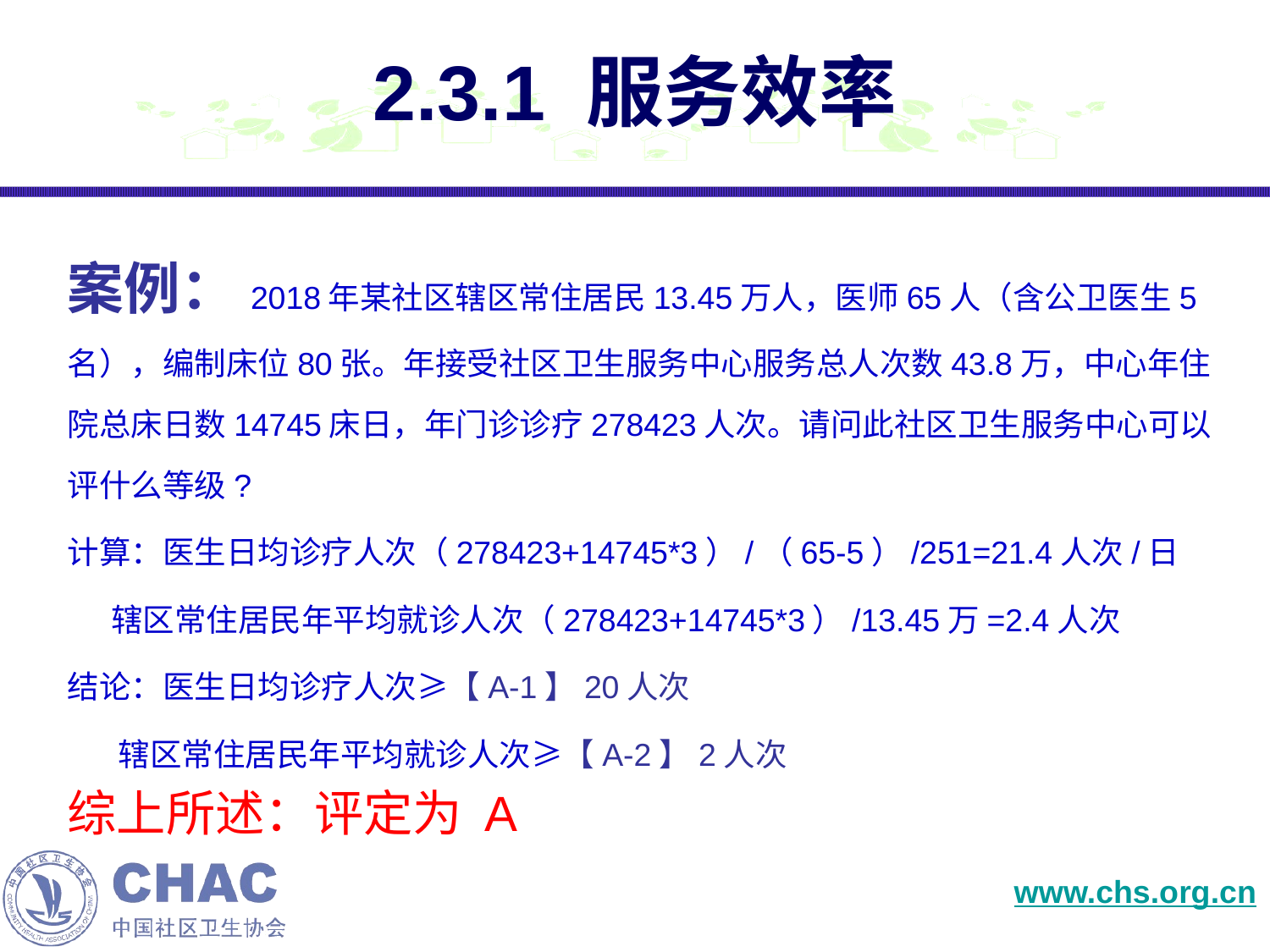

# 2.3.1 服务效率
案例：2018年某社区辖区常住居民13.45万人，医师65人（含公卫医生5名），编制床位80张。年接受社区卫生服务中心服务总人次数43.8万，中心年住院总床日数14745床日，年门诊诊疗278423人次。请问此社区卫生服务中心可以评什么等级?
计算：医生日均诊疗人次（278423+14745*3）/（65-5）/251=21.4人次/日
     辖区常住居民年平均就诊人次（278423+14745*3）/13.45万=2.4人次
结论：医生日均诊疗人次≥【A-1】20人次
      辖区常住居民年平均就诊人次≥【A-2】2人次
综上所述：评定为 A